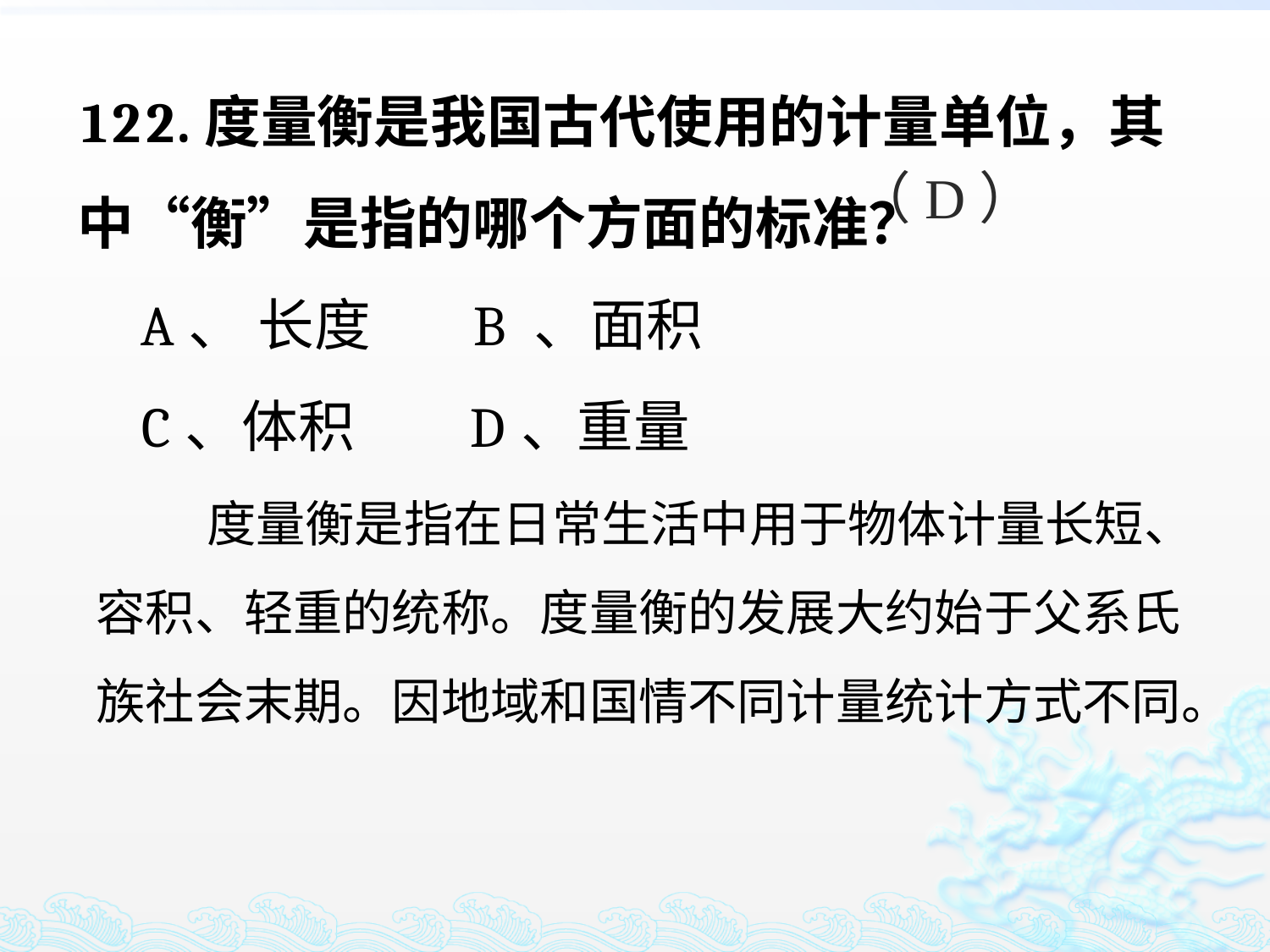

122.度量衡是我国古代使用的计量单位，其中“衡”是指的哪个方面的标准？
     A、 长度       B 、面积
     C、体积        D、重量
（D）
         度量衡是指在日常生活中用于物体计量长短、容积、轻重的统称。度量衡的发展大约始于父系氏族社会末期。因地域和国情不同计量统计方式不同。